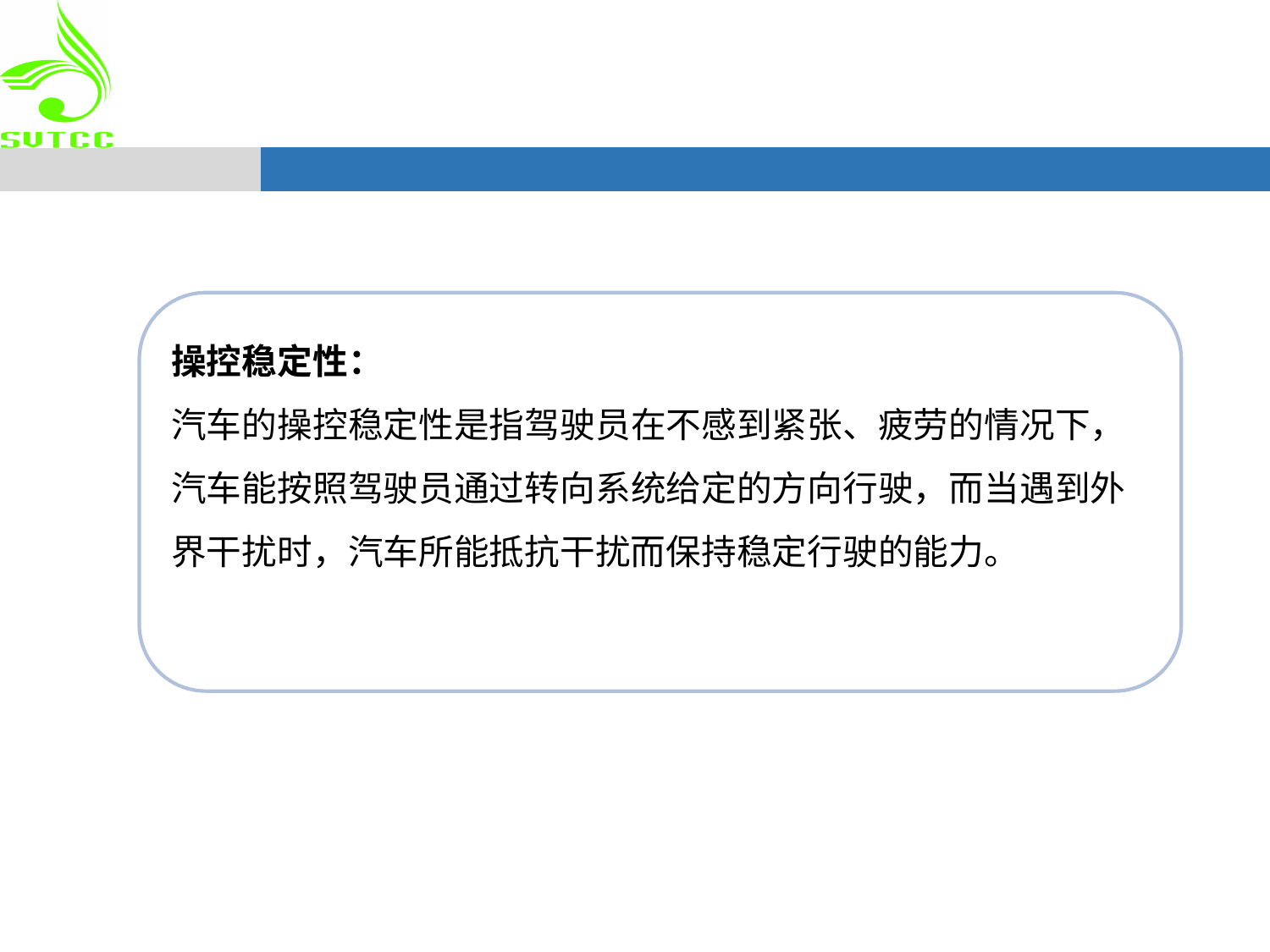

操控稳定性：
汽车的操控稳定性是指驾驶员在不感到紧张、疲劳的情况下，汽车能按照驾驶员通过转向系统给定的方向行驶，而当遇到外界干扰时，汽车所能抵抗干扰而保持稳定行驶的能力。